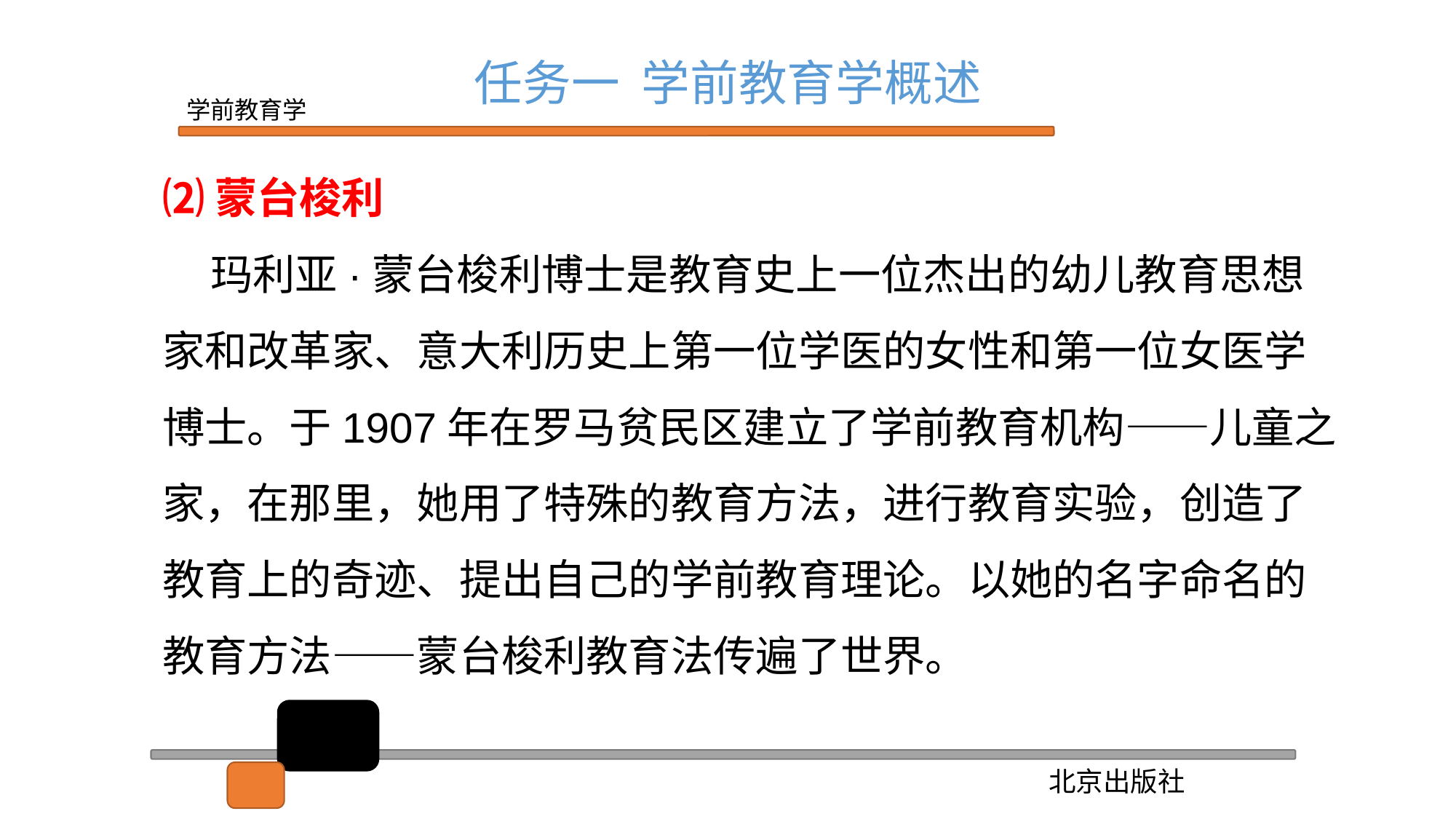

任务一  学前教育学概述
⑵蒙台梭利
    玛利亚·蒙台梭利博士是教育史上一位杰出的幼儿教育思想家和改革家、意大利历史上第一位学医的女性和第一位女医学博士。于1907年在罗马贫民区建立了学前教育机构——儿童之家，在那里，她用了特殊的教育方法，进行教育实验，创造了教育上的奇迹、提出自己的学前教育理论。以她的名字命名的教育方法——蒙台梭利教育法传遍了世界。